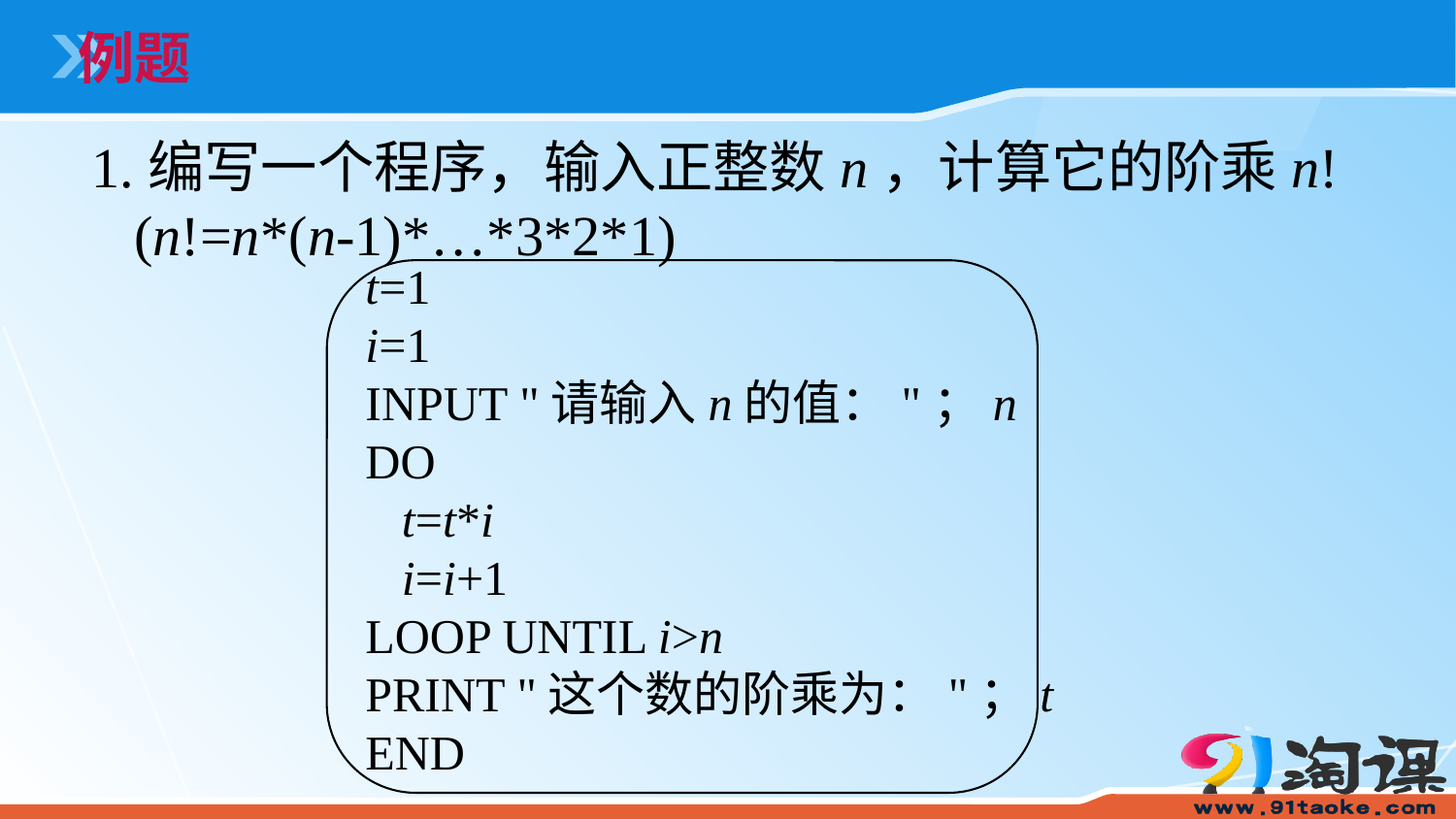

例题
1.编写一个程序，输入正整数n，计算它的阶乘n!
   (n!=n*(n-1)*…*3*2*1)
t=1
i=1
INPUT "请输入n的值："；n
DO
   t=t*i
   i=i+1
LOOP UNTIL i>n
PRINT "这个数的阶乘为："；t
END